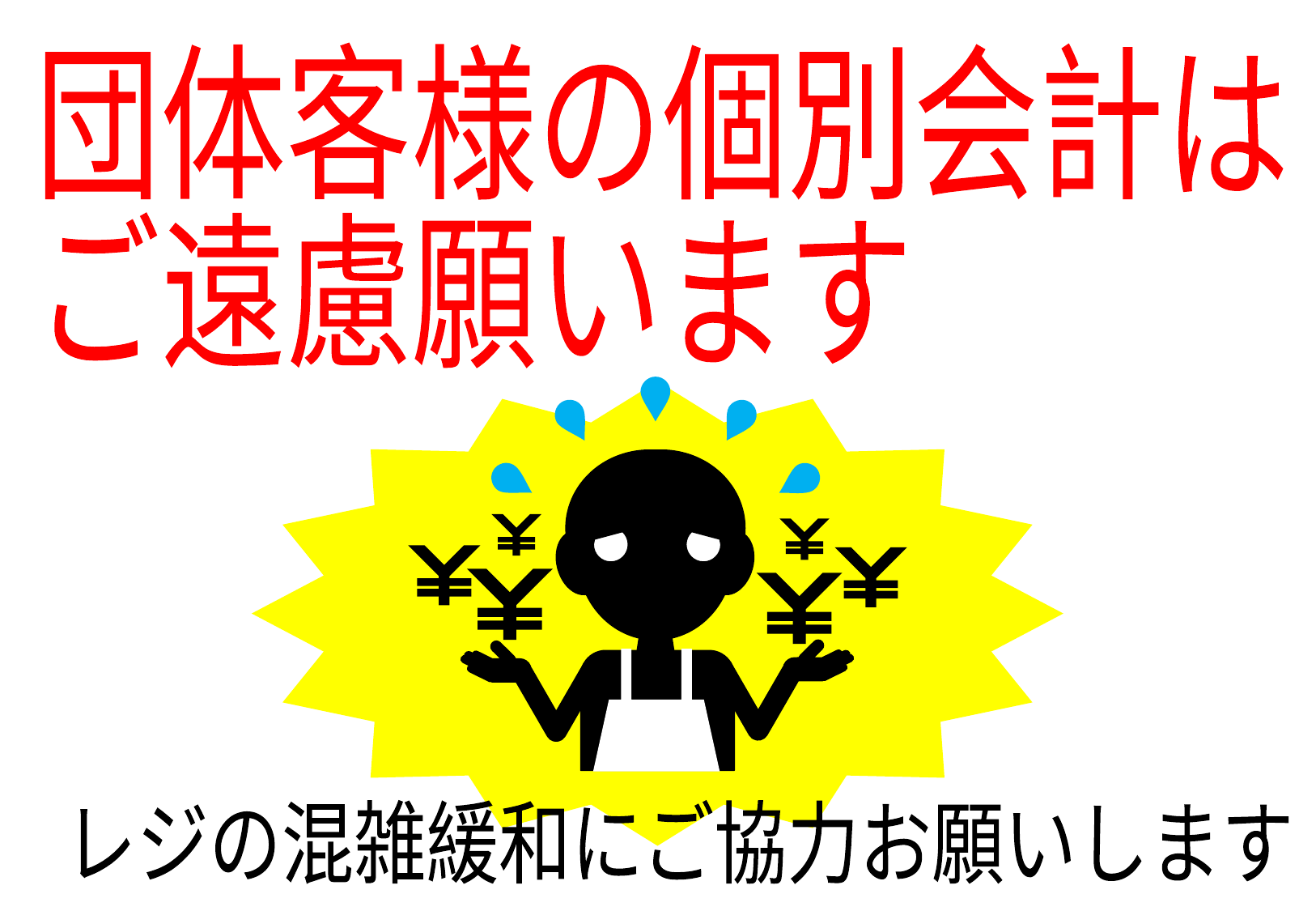

団体客様の個別会計は
ご遠慮願います

レジの混雑緩和にご協力お願いします